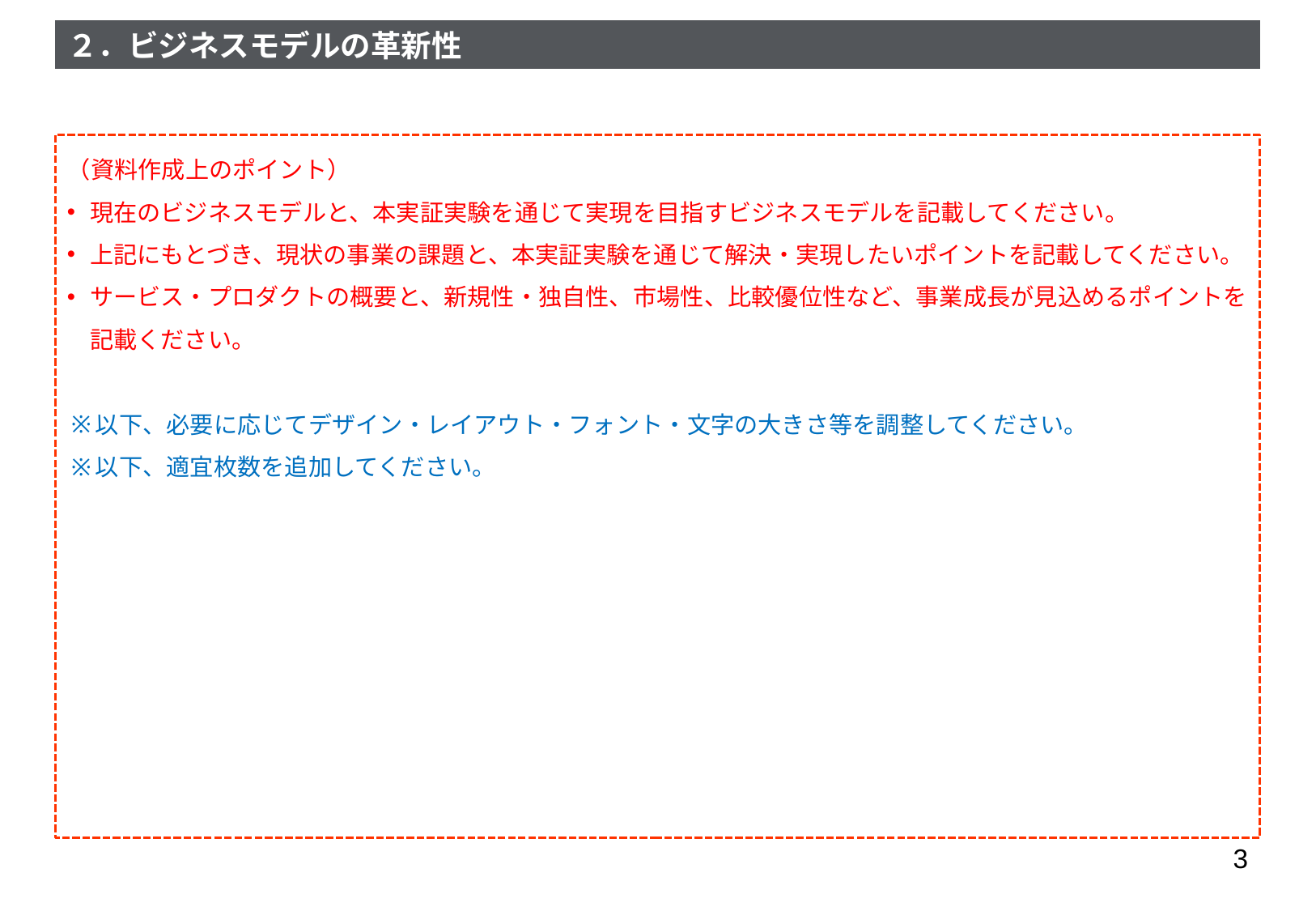

（資料作成上のポイント）
現在のビジネスモデルと、本実証実験を通じて実現を目指すビジネスモデルを記載してください。
上記にもとづき、現状の事業の課題と、本実証実験を通じて解決・実現したいポイントを記載してください。
サービス・プロダクトの概要と、新規性・独自性、市場性、比較優位性など、事業成長が見込めるポイントを記載ください。

以下、必要に応じてデザイン・レイアウト・フォント・文字の大きさ等を調整してください。
以下、適宜枚数を追加してください。